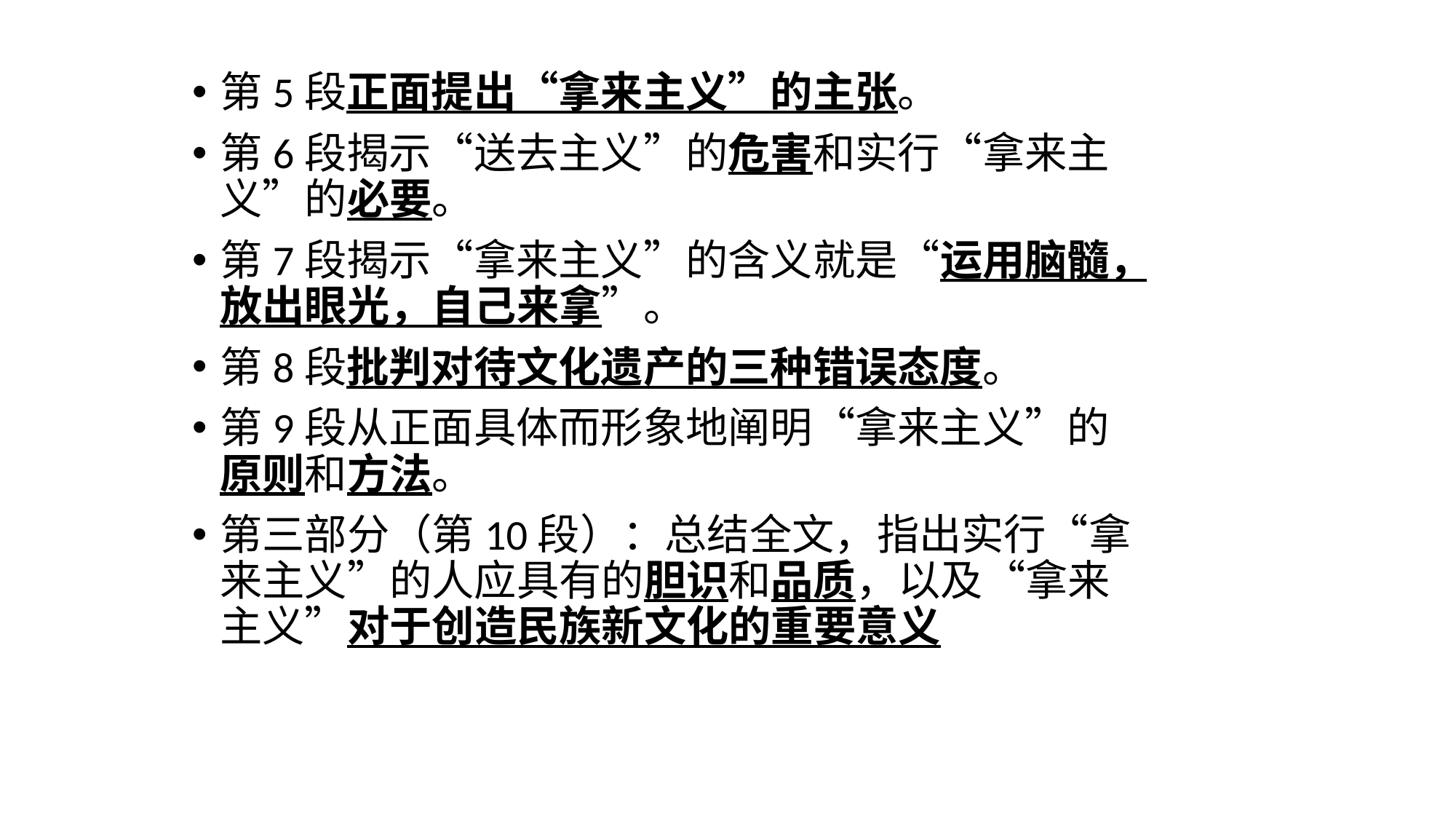

第5段正面提出“拿来主义”的主张。
第6段揭示“送去主义”的危害和实行“拿来主义”的必要。
第7段揭示“拿来主义”的含义就是“运用脑髓，放出眼光，自己来拿”。
第8段批判对待文化遗产的三种错误态度。
第9段从正面具体而形象地阐明“拿来主义”的原则和方法。
第三部分（第10段）：总结全文，指出实行“拿来主义”的人应具有的胆识和品质，以及“拿来主义”对于创造民族新文化的重要意义